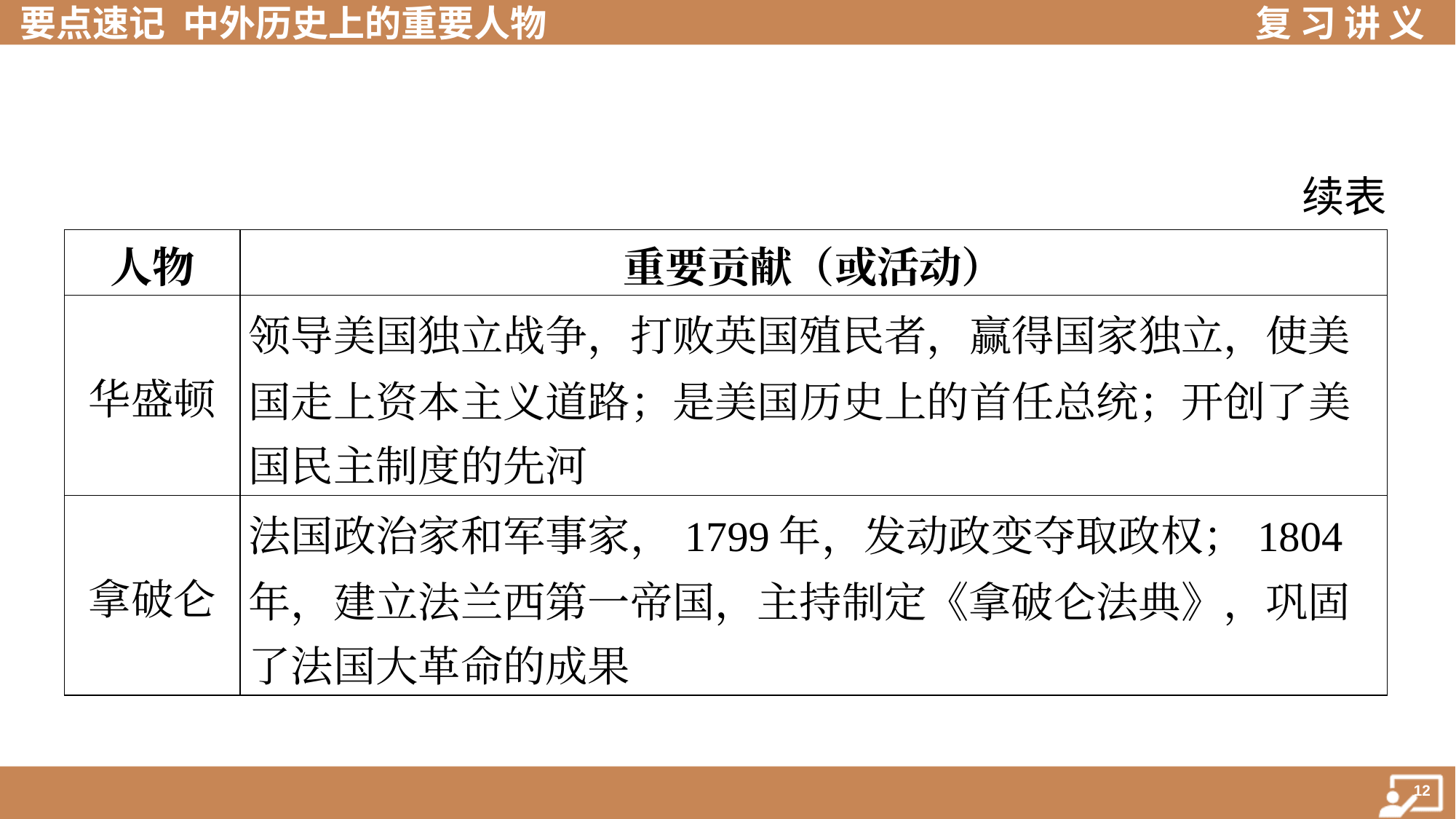

续表
| 人物 | 重要贡献（或活动） |
| --- | --- |
| 华盛顿 | 领导美国独立战争，打败英国殖民者，赢得国家独立，使美 国走上资本主义道路；是美国历史上的首任总统；开创了美 国民主制度的先河 |
| 拿破仑 | 法国政治家和军事家，1799年，发动政变夺取政权；1804 年，建立法兰西第一帝国，主持制定《拿破仑法典》，巩固 了法国大革命的成果 |